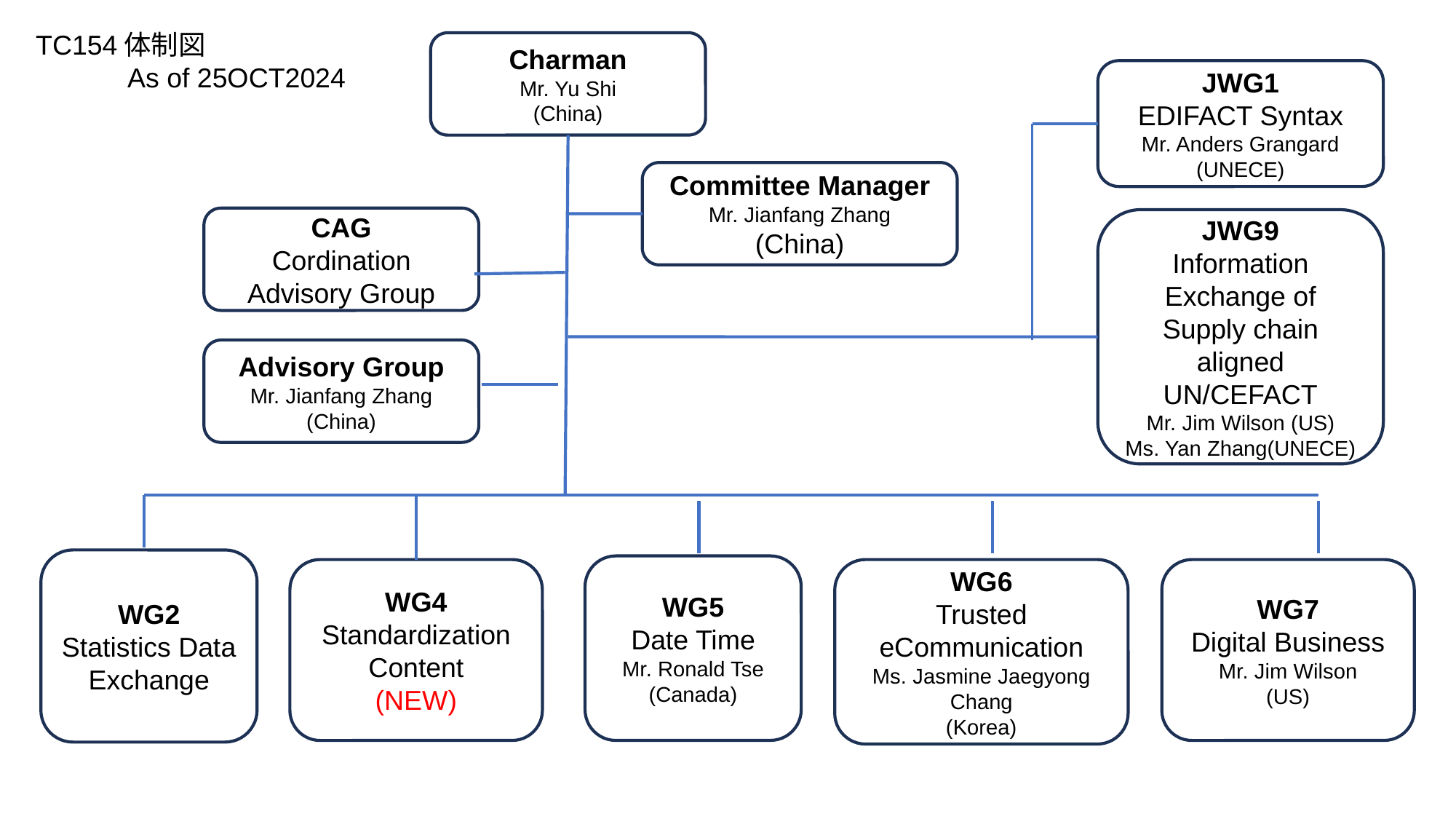

TC154体制図
            As of 25OCT2024
Charman
Mr. Yu Shi
(China)
JWG1
EDIFACT Syntax
Mr. Anders Grangard
(UNECE)
Committee Manager
Mr. Jianfang Zhang
(China)
CAG
Cordination Advisory Group
JWG9
Information Exchange of Supply chain aligned UN/CEFACT
Mr. Jim Wilson (US)
Ms. Yan Zhang(UNECE)
Advisory Group
Mr. Jianfang Zhang
(China)
WG2
Statistics Data Exchange
WG5
Date Time
Mr. Ronald Tse
(Canada)
WG4
Standardization Content
(NEW)
WG6
Trusted eCommunication
Ms. Jasmine Jaegyong Chang
(Korea)
WG7
Digital Business
Mr. Jim Wilson
(US)